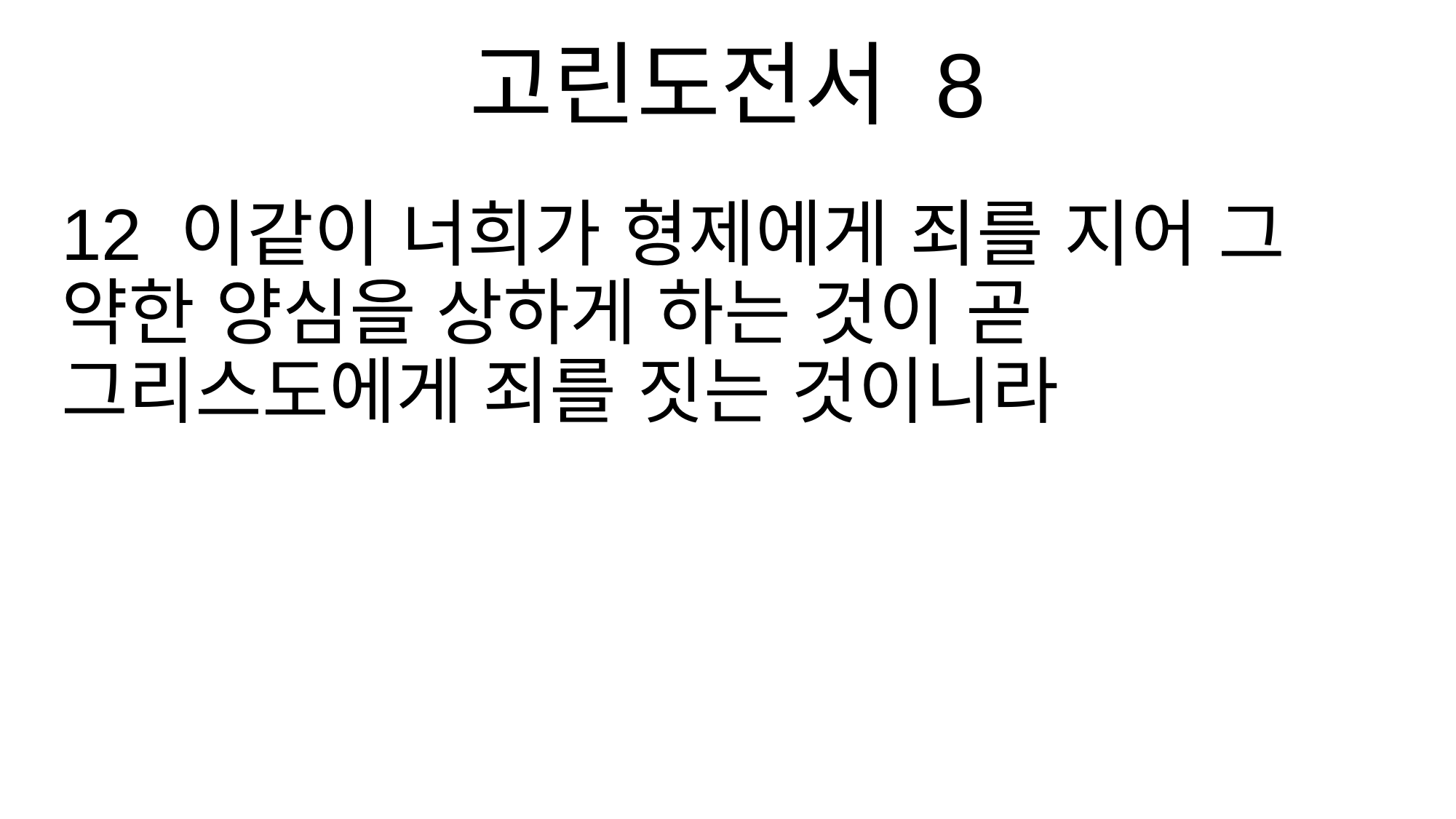

고린도전서 8
12 이같이 너희가 형제에게 죄를 지어 그 약한 양심을 상하게 하는 것이 곧 그리스도에게 죄를 짓는 것이니라